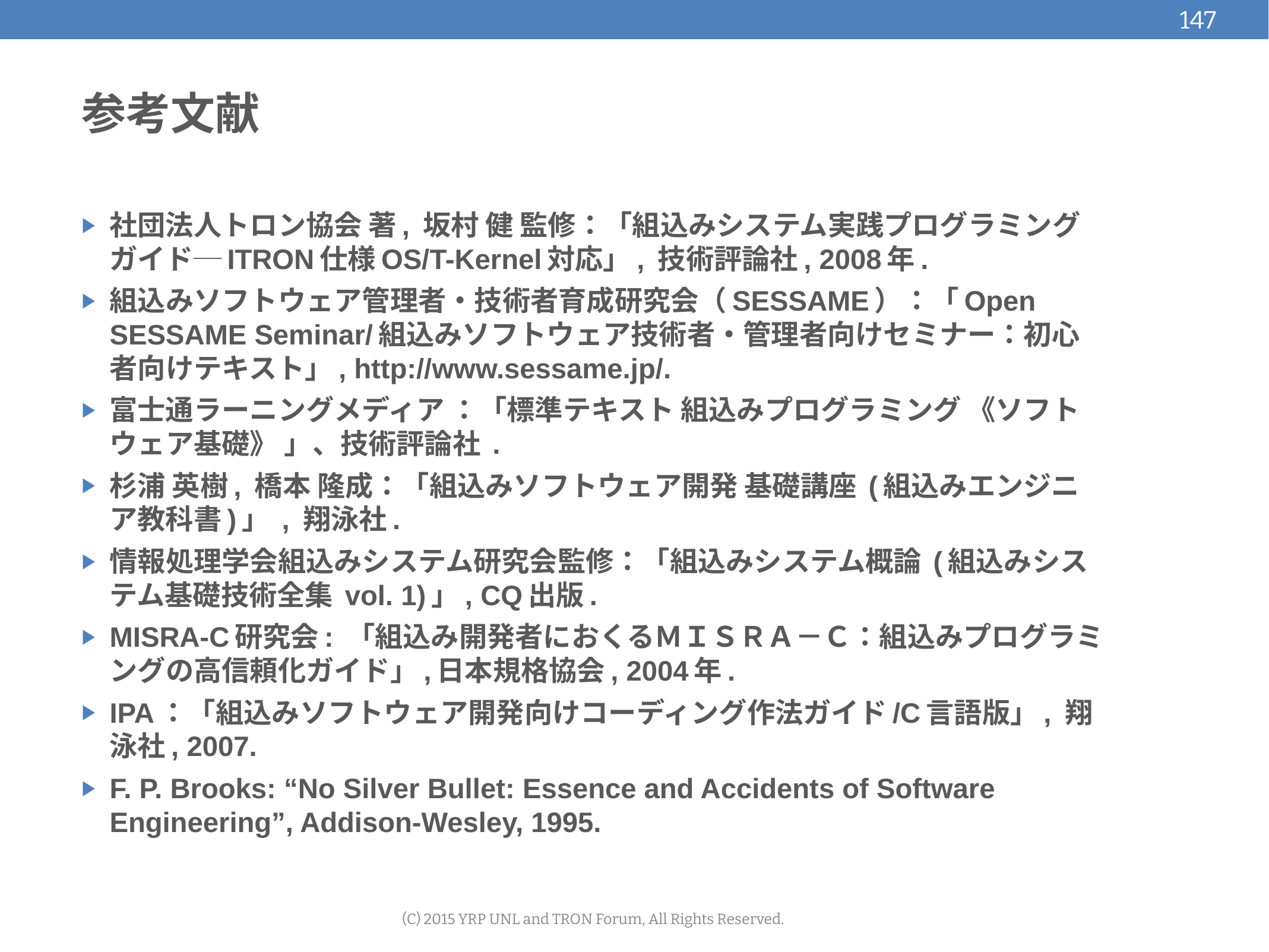

147
# 参考文献
社団法人トロン協会 著, 坂村 健 監修：「組込みシステム実践プログラミングガイド─ITRON仕様OS/T-Kernel対応」, 技術評論社, 2008年.
組込みソフトウェア管理者・技術者育成研究会（SESSAME）：「Open SESSAME Seminar/組込みソフトウェア技術者・管理者向けセミナー：初心者向けテキスト」, http://www.sessame.jp/.
富士通ラーニングメディア ：「標準テキスト 組込みプログラミング 《ソフトウェア基礎》 」、技術評論社 .
杉浦 英樹, 橋本 隆成：「組込みソフトウェア開発 基礎講座 (組込みエンジニア教科書)」 , 翔泳社.
情報処理学会組込みシステム研究会監修：「組込みシステム概論 (組込みシステム基礎技術全集 vol. 1)」, CQ出版.
MISRA-C研究会: 「組込み開発者におくるＭＩＳＲＡ－Ｃ：組込みプログラミングの高信頼化ガイド」,日本規格協会, 2004年.
IPA：「組込みソフトウェア開発向けコーディング作法ガイド/C言語版」, 翔泳社, 2007.
F. P. Brooks: “No Silver Bullet: Essence and Accidents of Software Engineering”, Addison-Wesley, 1995.
(C) 2015 YRP UNL and TRON Forum, All Rights Reserved.